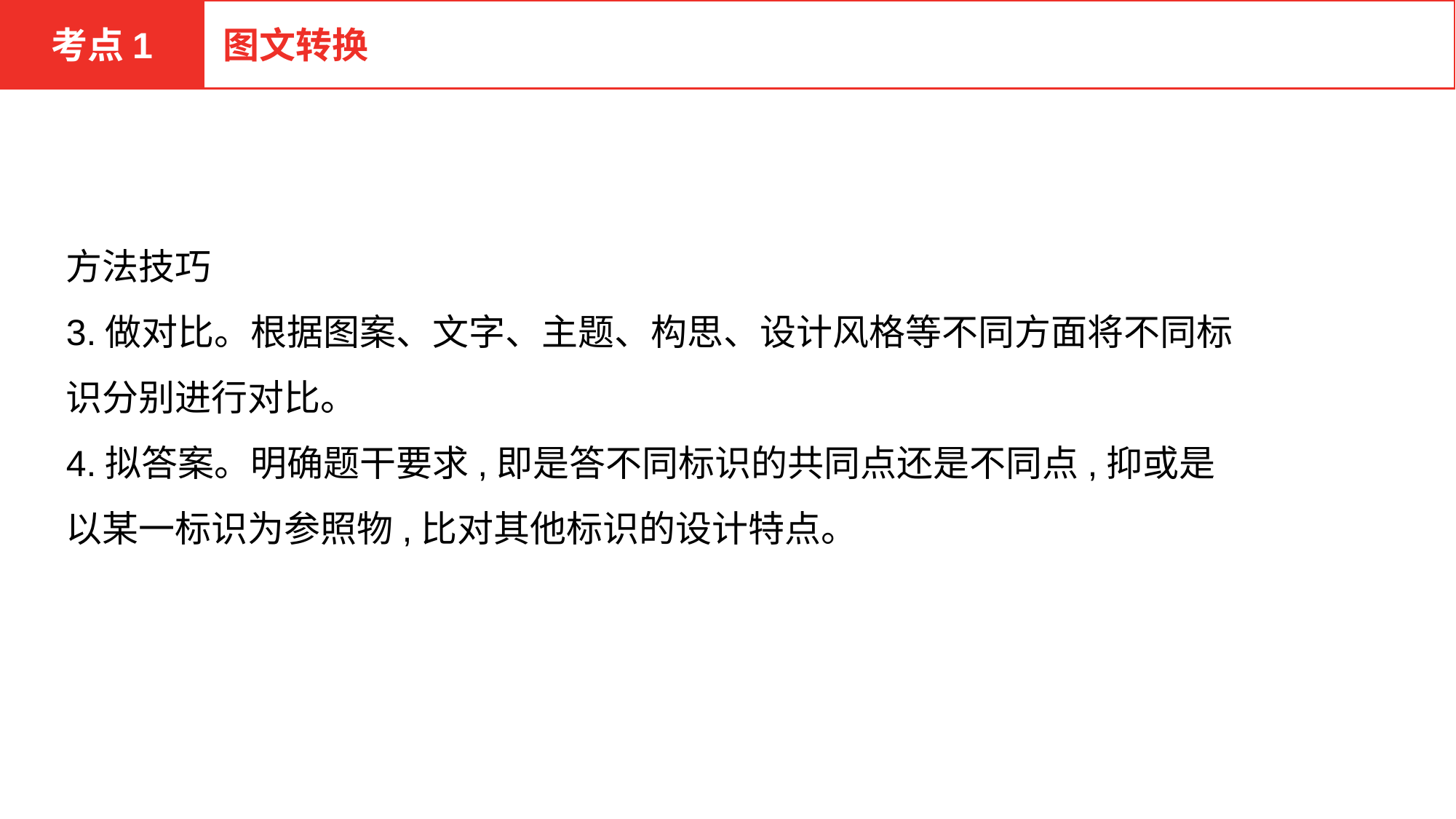

考点1
图文转换
方法技巧
3.做对比。根据图案、文字、主题、构思、设计风格等不同方面将不同标识分别进行对比。
4.拟答案。明确题干要求,即是答不同标识的共同点还是不同点,抑或是以某一标识为参照物,比对其他标识的设计特点。